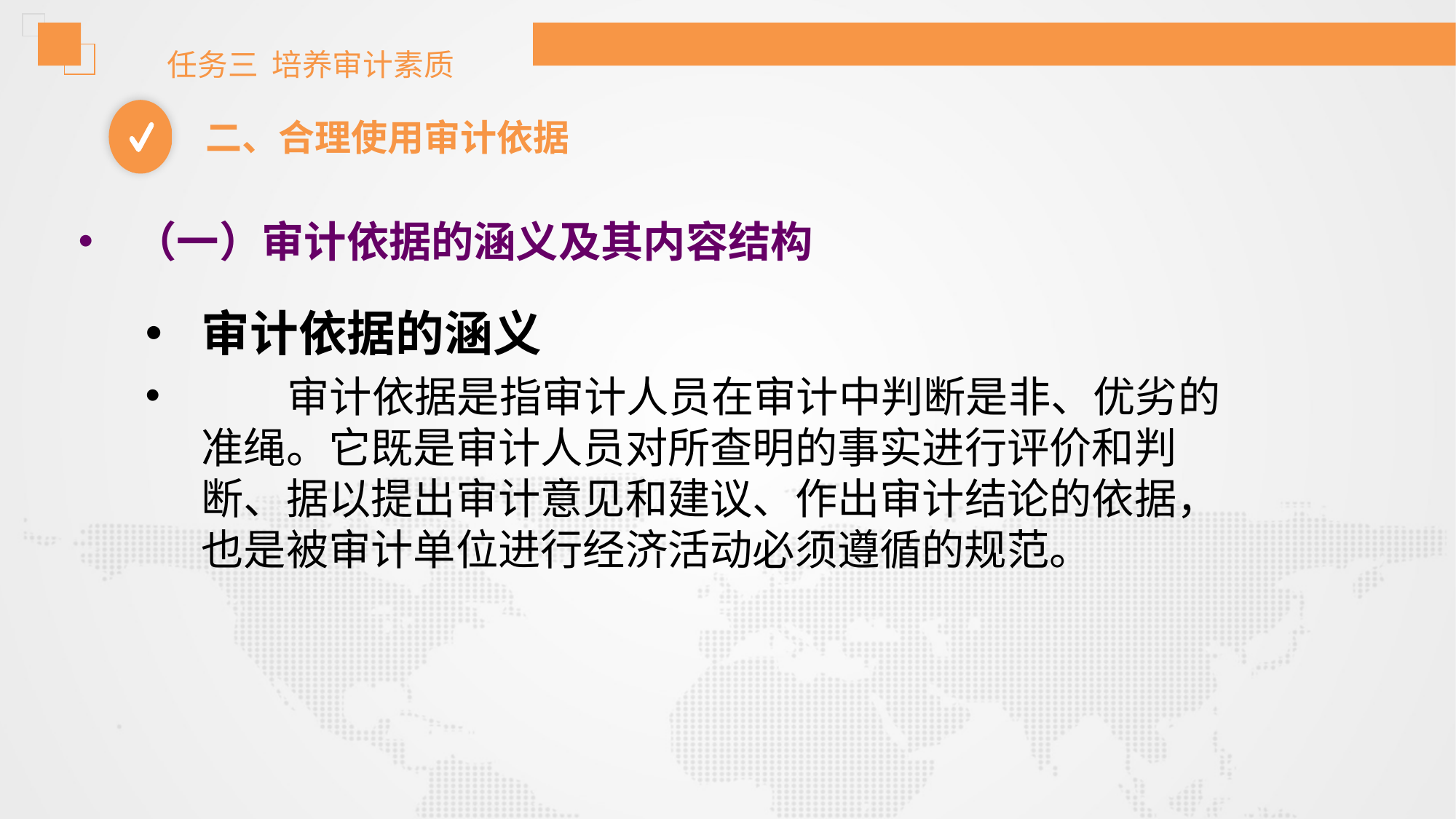

任务三  培养审计素质

二、合理使用审计依据

（一）审计依据的涵义及其内容结构
审计依据的涵义
        审计依据是指审计人员在审计中判断是非、优劣的准绳。它既是审计人员对所查明的事实进行评价和判断、据以提出审计意见和建议、作出审计结论的依据，也是被审计单位进行经济活动必须遵循的规范。